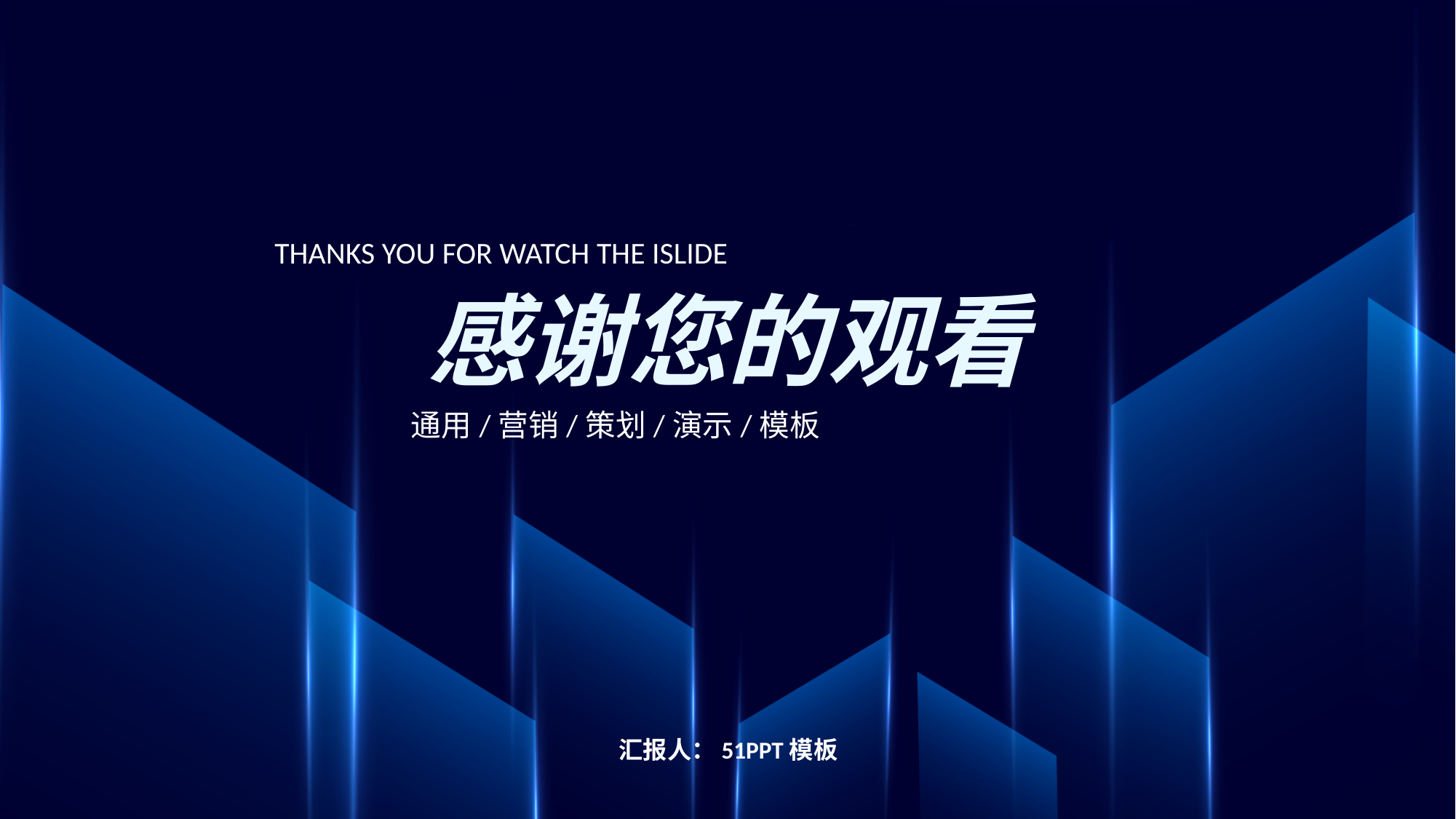

THANKS YOU FOR WATCH THE ISLIDE

感谢您的观看
通用/营销/策划/演示/模板

汇报人：51PPT模板